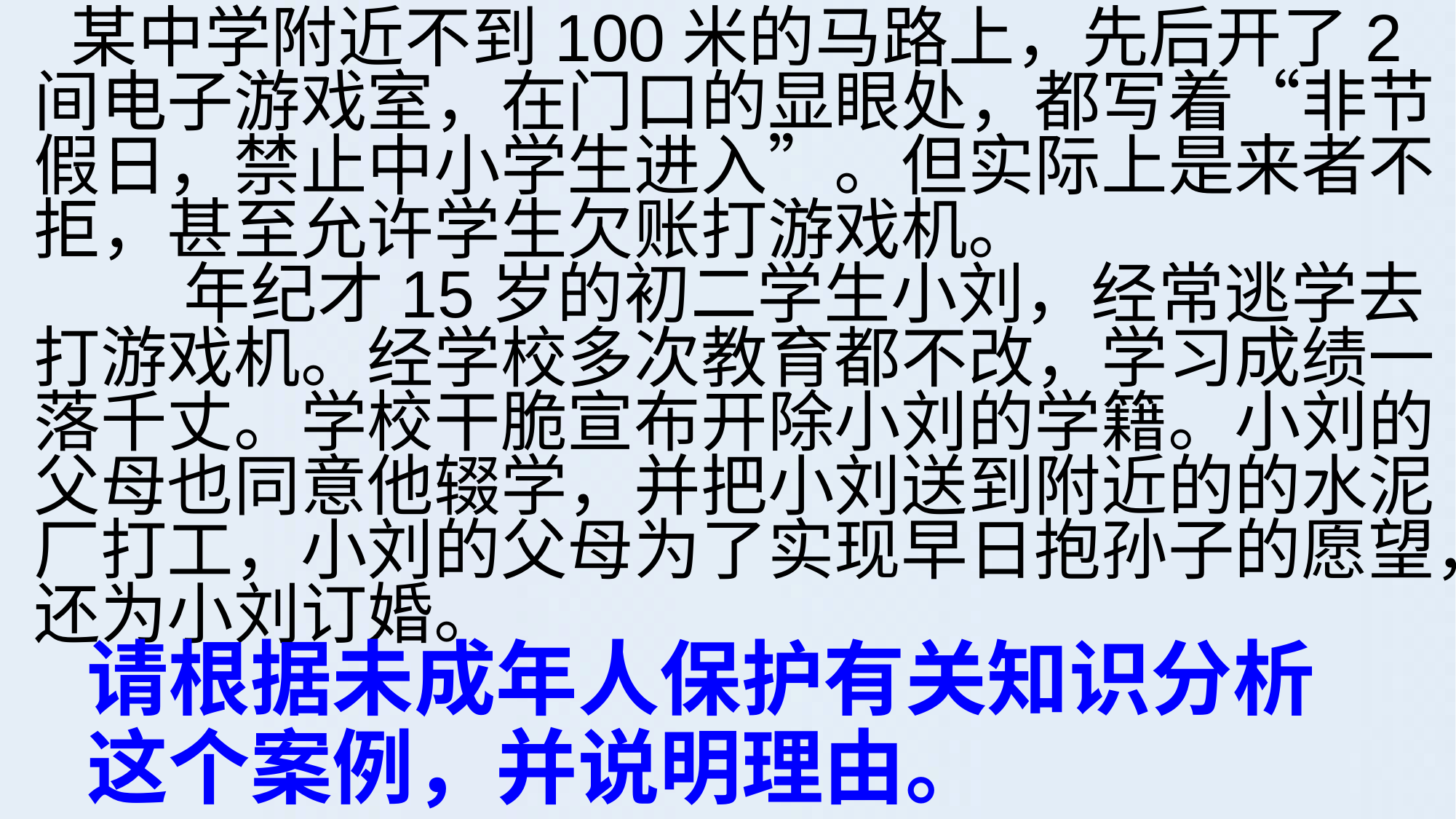

某中学附近不到100米的马路上，先后开了2间电子游戏室，在门口的显眼处，都写着“非节假日，禁止中小学生进入”。但实际上是来者不拒，甚至允许学生欠账打游戏机。
         年纪才15岁的初二学生小刘，经常逃学去打游戏机。经学校多次教育都不改，学习成绩一落千丈。学校干脆宣布开除小刘的学籍。小刘的父母也同意他辍学，并把小刘送到附近的的水泥厂打工，小刘的父母为了实现早日抱孙子的愿望，还为小刘订婚。
请根据未成年人保护有关知识分析这个案例，并说明理由。